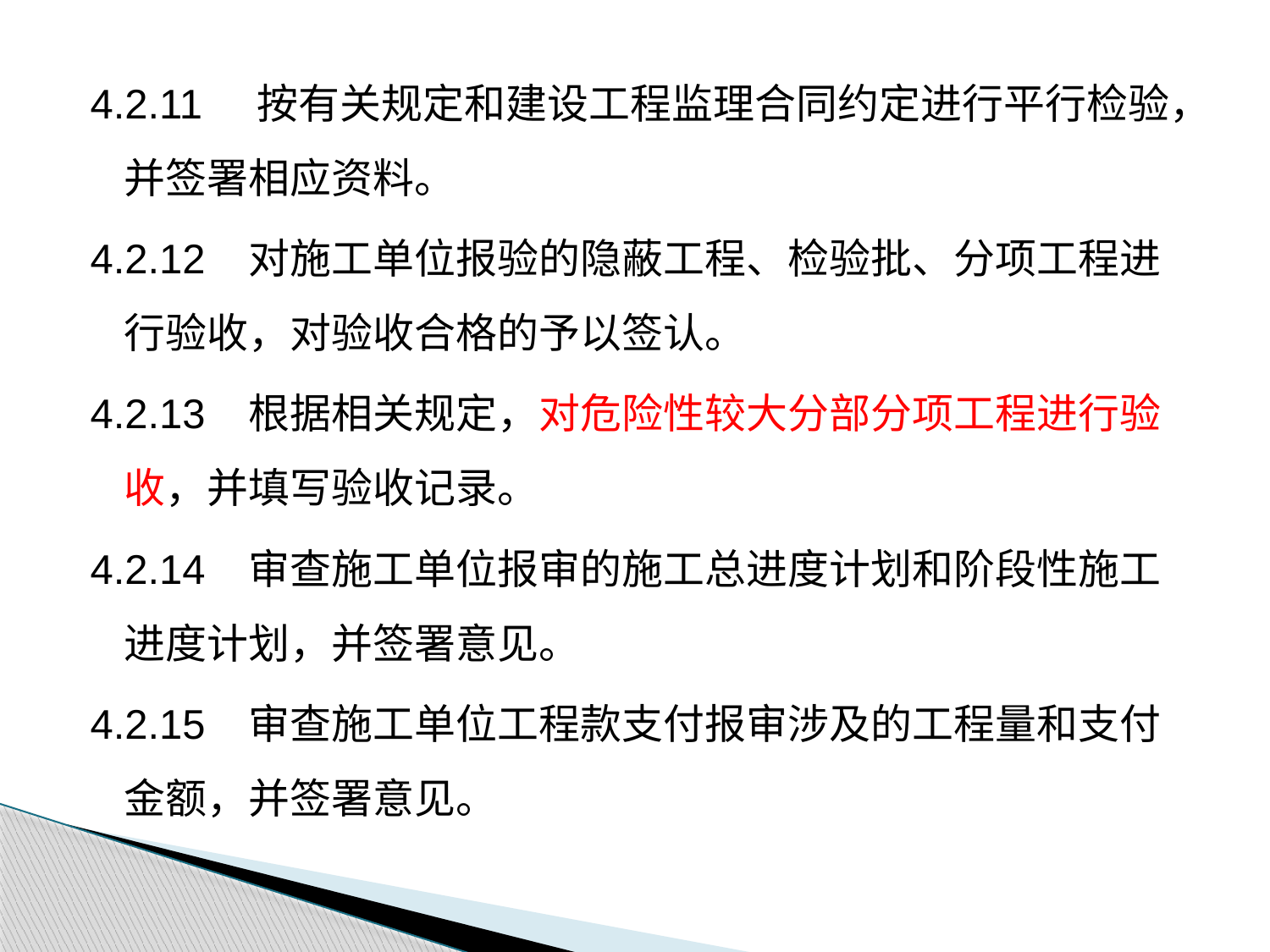

4.2.11    按有关规定和建设工程监理合同约定进行平行检验，并签署相应资料。
4.2.12   对施工单位报验的隐蔽工程、检验批、分项工程进行验收，对验收合格的予以签认。
4.2.13   根据相关规定，对危险性较大分部分项工程进行验收，并填写验收记录。
4.2.14   审查施工单位报审的施工总进度计划和阶段性施工进度计划，并签署意见。
4.2.15   审查施工单位工程款支付报审涉及的工程量和支付金额，并签署意见。